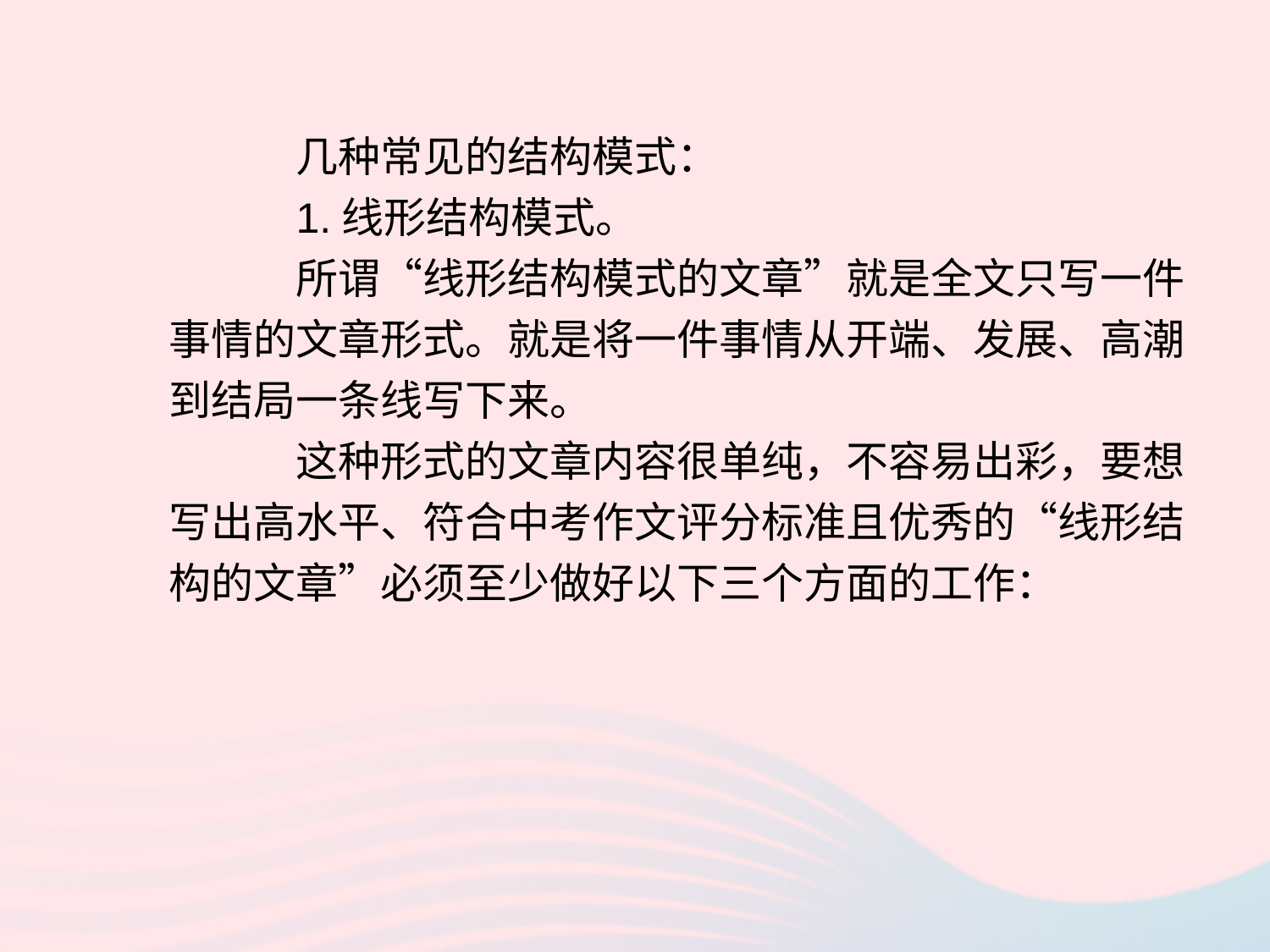

几种常见的结构模式：
	1.线形结构模式。
	所谓“线形结构模式的文章”就是全文只写一件事情的文章形式。就是将一件事情从开端、发展、高潮到结局一条线写下来。
	这种形式的文章内容很单纯，不容易出彩，要想写出高水平、符合中考作文评分标准且优秀的“线形结构的文章”必须至少做好以下三个方面的工作：